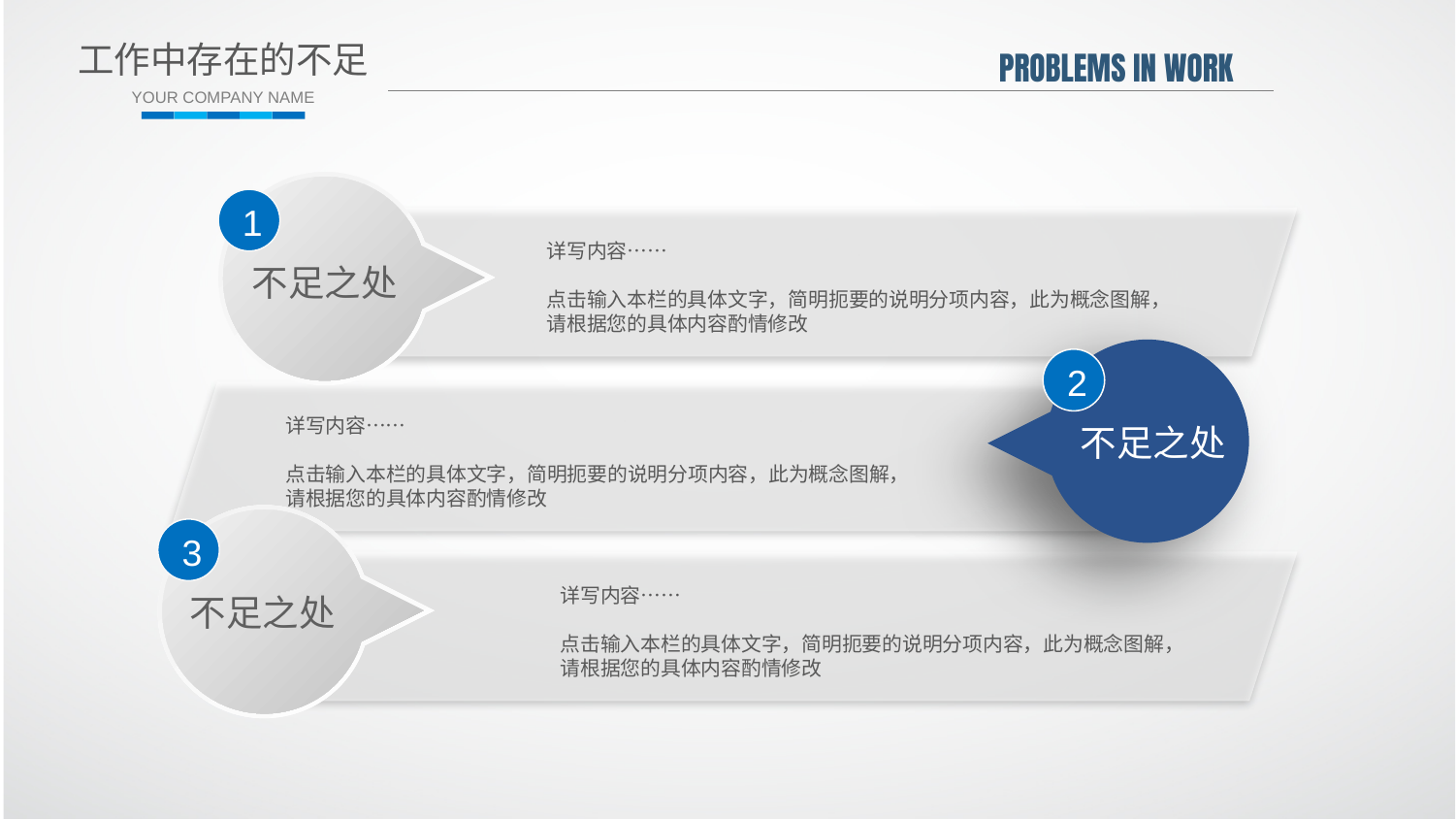

工作中存在的不足
YOUR COMPANY NAME

PROBLEMS IN WORK

1

详写内容……

点击输入本栏的具体文字，简明扼要的说明分项内容，此为概念图解，请根据您的具体内容酌情修改
不足之处

2

详写内容……

点击输入本栏的具体文字，简明扼要的说明分项内容，此为概念图解，请根据您的具体内容酌情修改
不足之处

3

详写内容……

点击输入本栏的具体文字，简明扼要的说明分项内容，此为概念图解，请根据您的具体内容酌情修改
不足之处